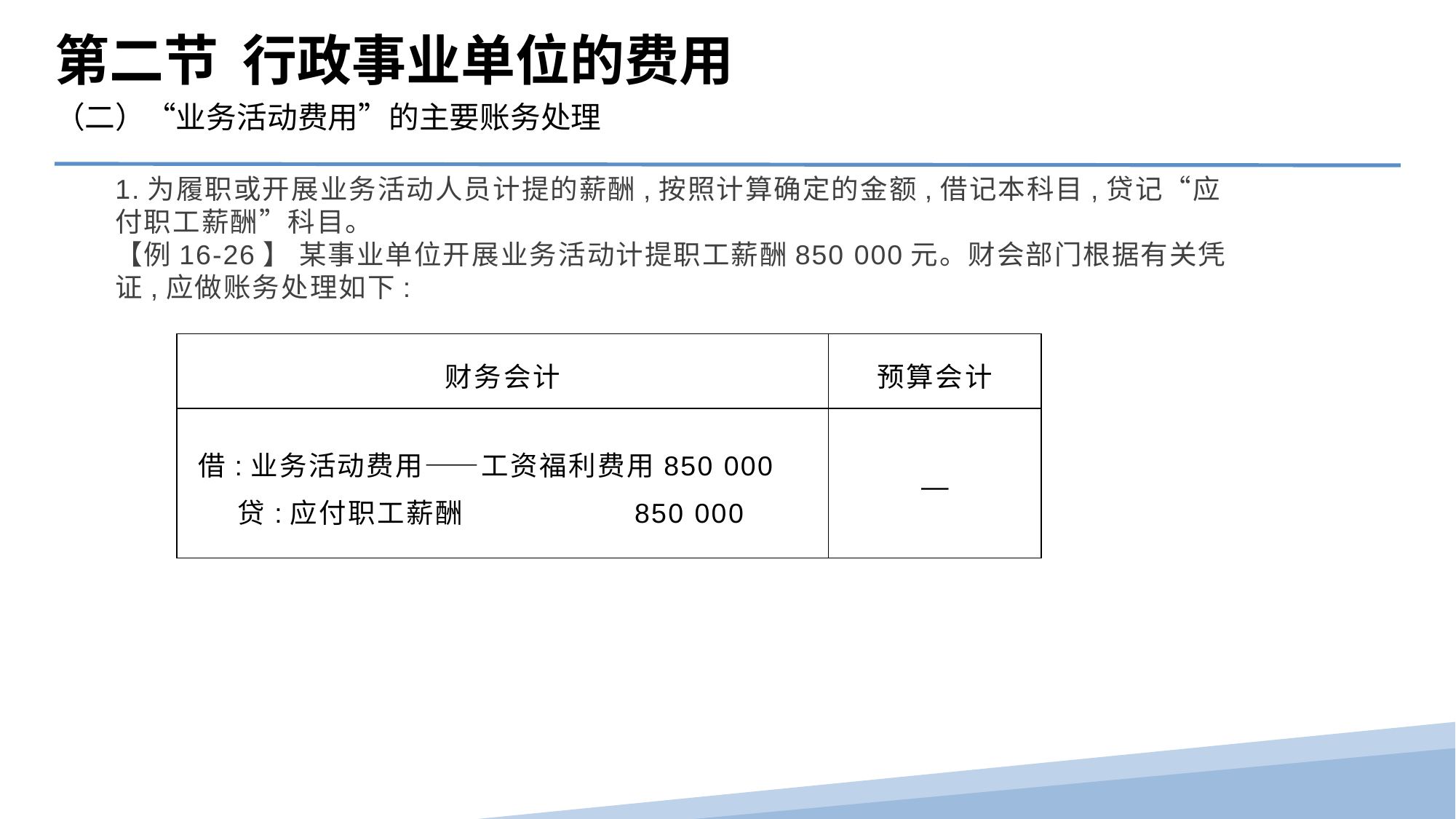

第二节  行政事业单位的费用
（二）“业务活动费用”的主要账务处理
1.为履职或开展业务活动人员计提的薪酬,按照计算确定的金额,借记本科目,贷记“应付职工薪酬”科目。
【例16-26】 某事业单位开展业务活动计提职工薪酬850 000元。财会部门根据有关凭证,应做账务处理如下:

| 财务会计 | 预算会计 |
| --- | --- |
| 借:业务活动费用——工资福利费用850 000 贷:应付职工薪酬 850 000 | — |